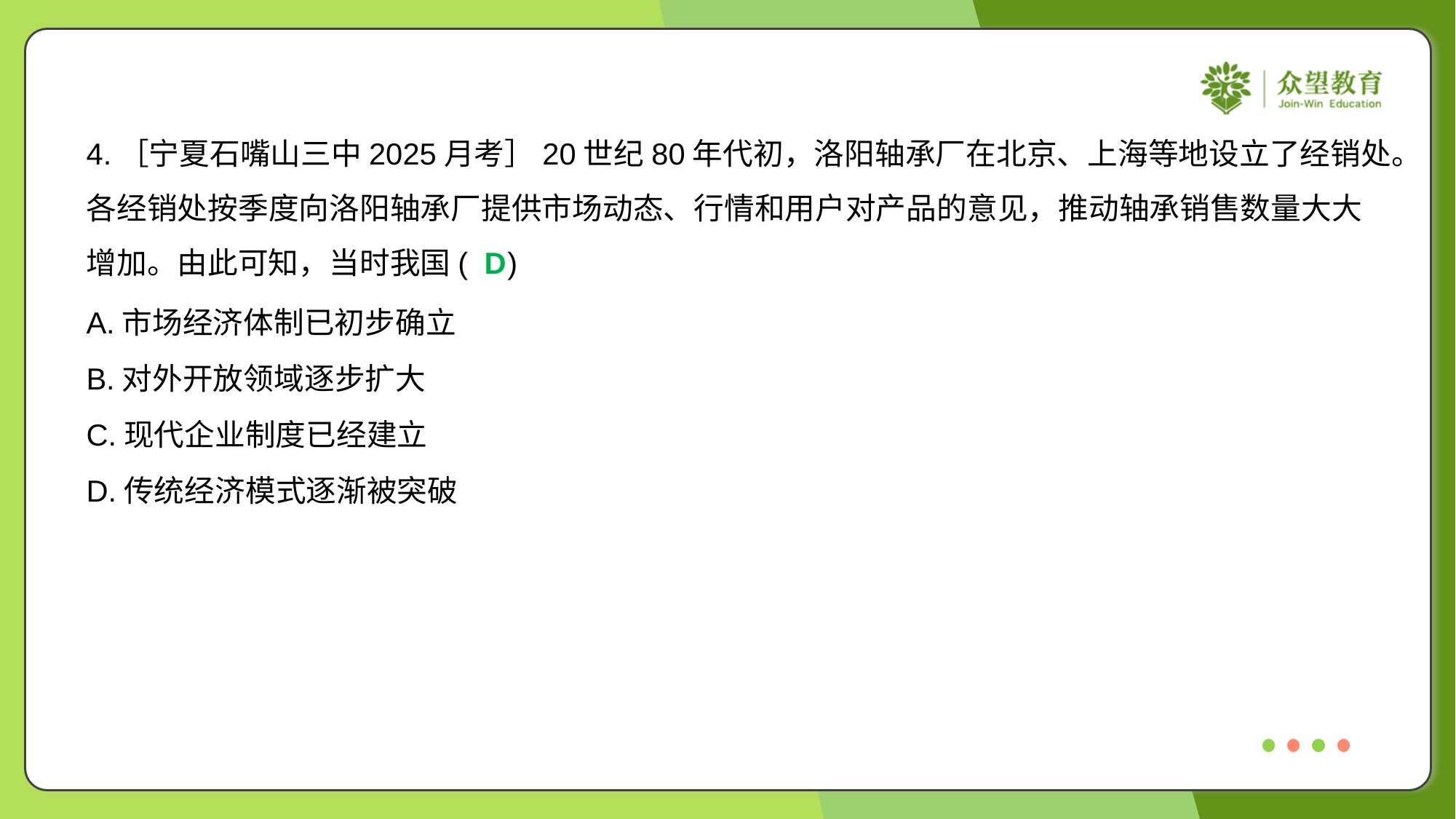

4.［宁夏石嘴山三中2025月考］20世纪80年代初，洛阳轴承厂在北京、上海等地设立了经销处。
各经销处按季度向洛阳轴承厂提供市场动态、行情和用户对产品的意见，推动轴承销售数量大大
增加。由此可知，当时我国(     )
D
A.市场经济体制已初步确立
B.对外开放领域逐步扩大
C.现代企业制度已经建立
D.传统经济模式逐渐被突破